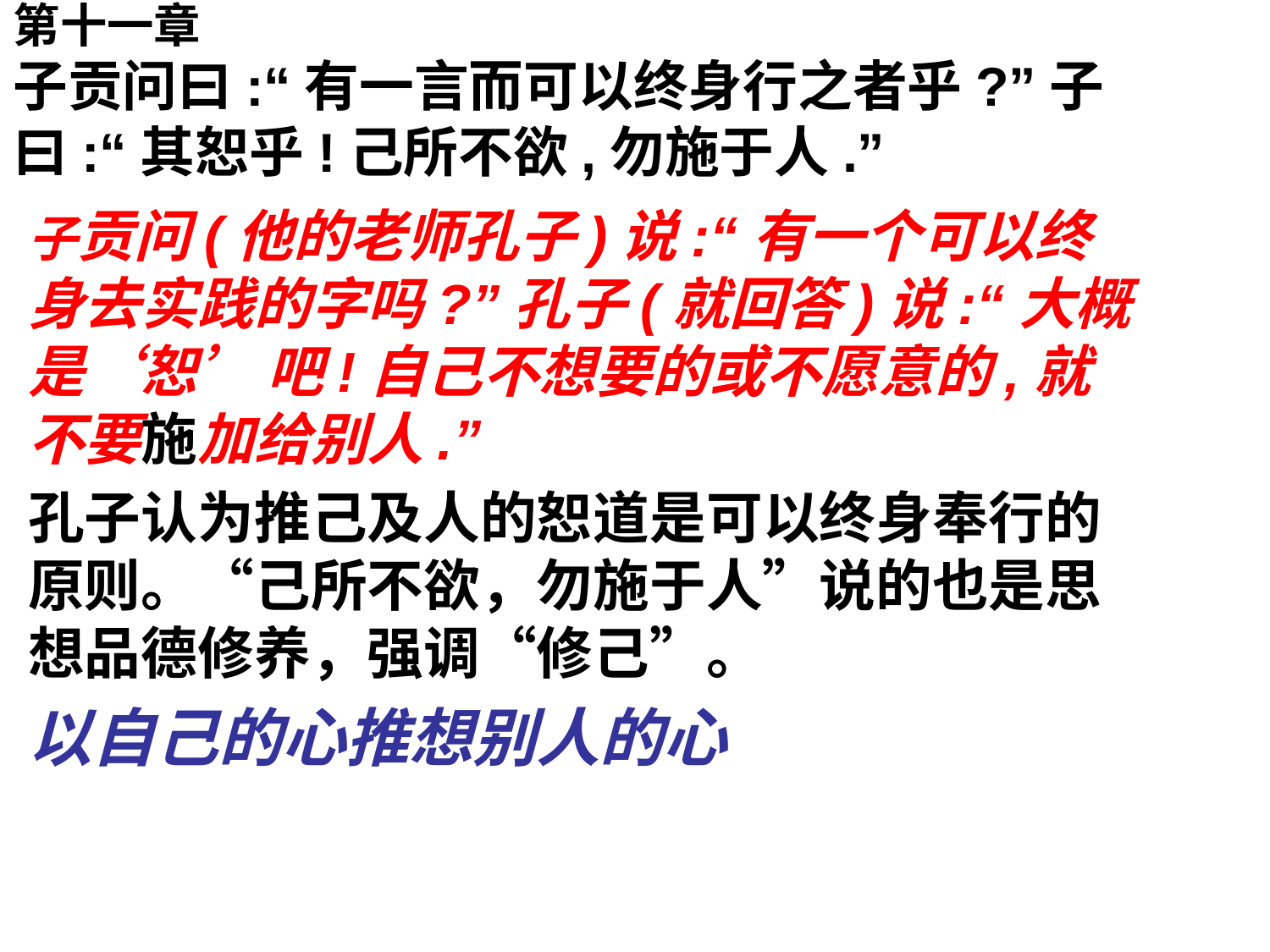

# 第十一章 子贡问曰:“有一言而可以终身行之者乎?”子曰:“其恕乎!己所不欲,勿施于人.”
子贡问(他的老师孔子)说:“有一个可以终身去实践的字吗?”孔子(就回答)说:“大概是‘恕’ 吧!自己不想要的或不愿意的,就不要施加给别人.”
孔子认为推己及人的恕道是可以终身奉行的原则。“己所不欲，勿施于人”说的也是思想品德修养，强调“修己”。
以自己的心推想别人的心